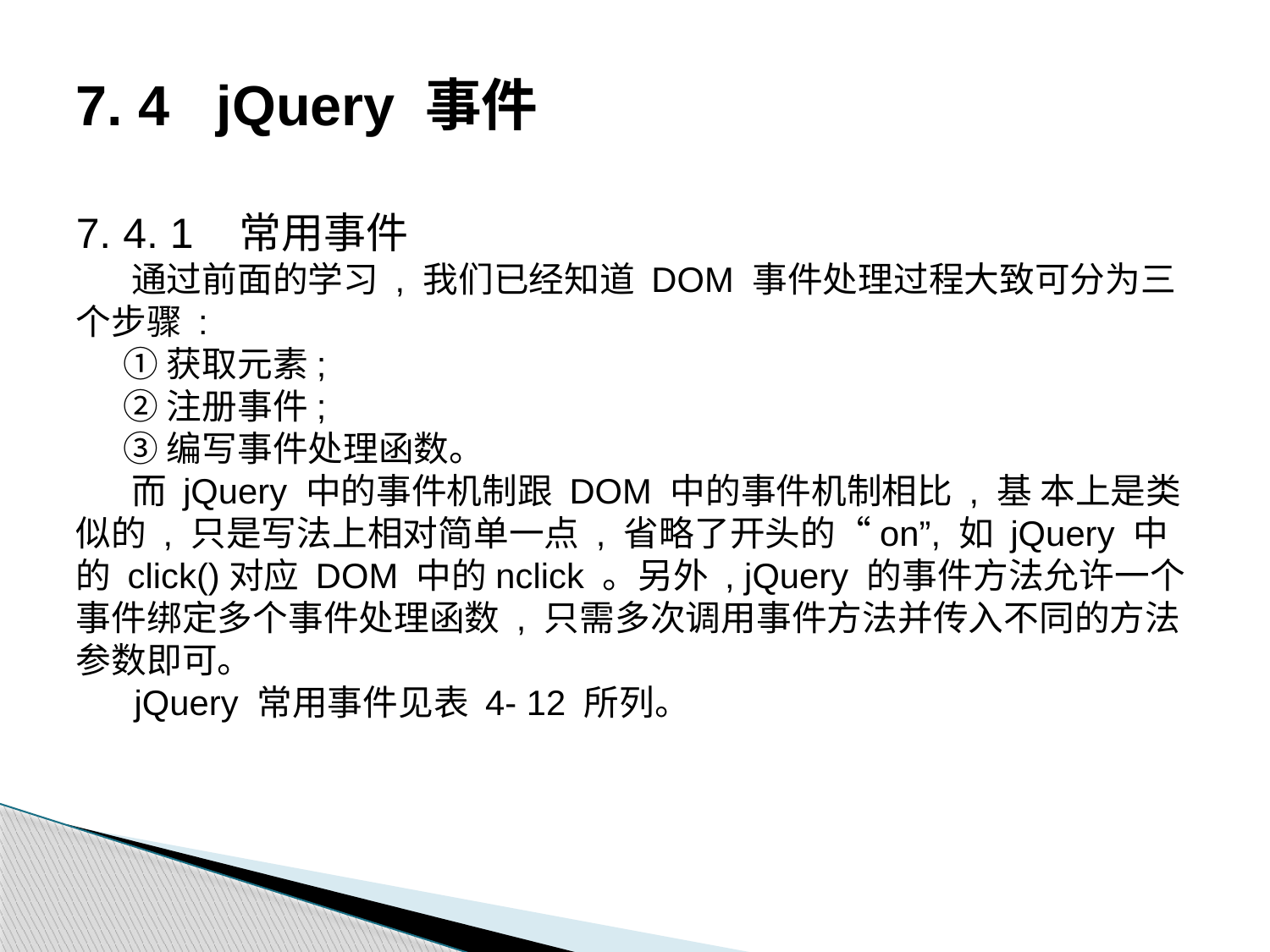

# 7. 4   jQuery 事件
7. 4. 1   常用事件
      通过前面的学习 , 我们已经知道 DOM 事件处理过程大致可分为三个步骤 :
      ①获取元素;
      ②注册事件;
      ③编写事件处理函数。
      而 jQuery 中的事件机制跟 DOM 中的事件机制相比 , 基 本上是类似的 , 只是写法上相对简单一点 , 省略了开头的“on”, 如 jQuery 中的 click()对应 DOM 中的nclick 。另外 , jQuery 的事件方法允许一个事件绑定多个事件处理函数 , 只需多次调用事件方法并传入不同的方法参数即可。
      jQuery 常用事件见表 4- 12 所列。